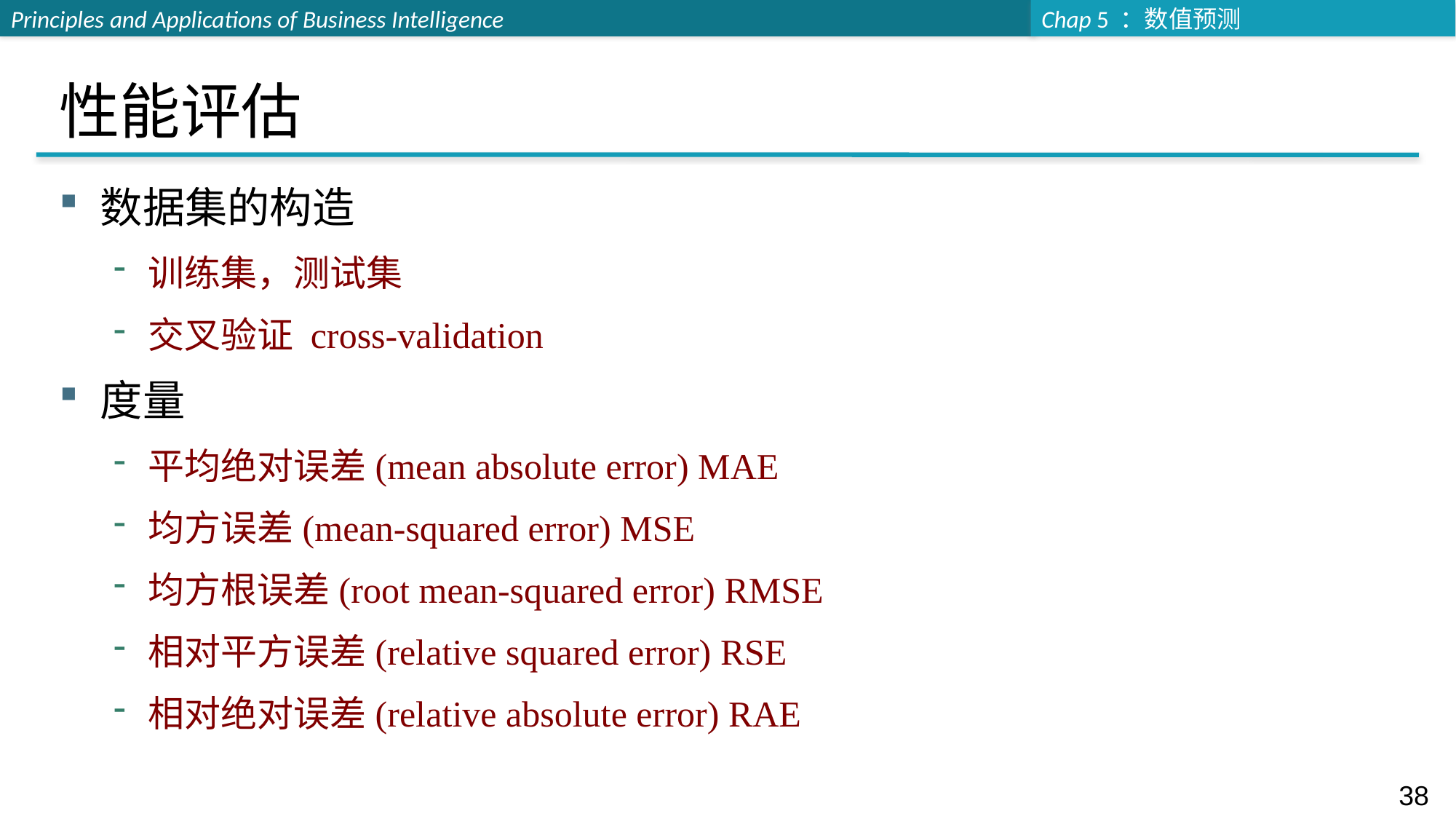

# 性能评估
数据集的构造
训练集，测试集
交叉验证 cross-validation
度量
平均绝对误差(mean absolute error) MAE
均方误差(mean-squared error) MSE
均方根误差(root mean-squared error) RMSE
相对平方误差(relative squared error) RSE
相对绝对误差(relative absolute error) RAE